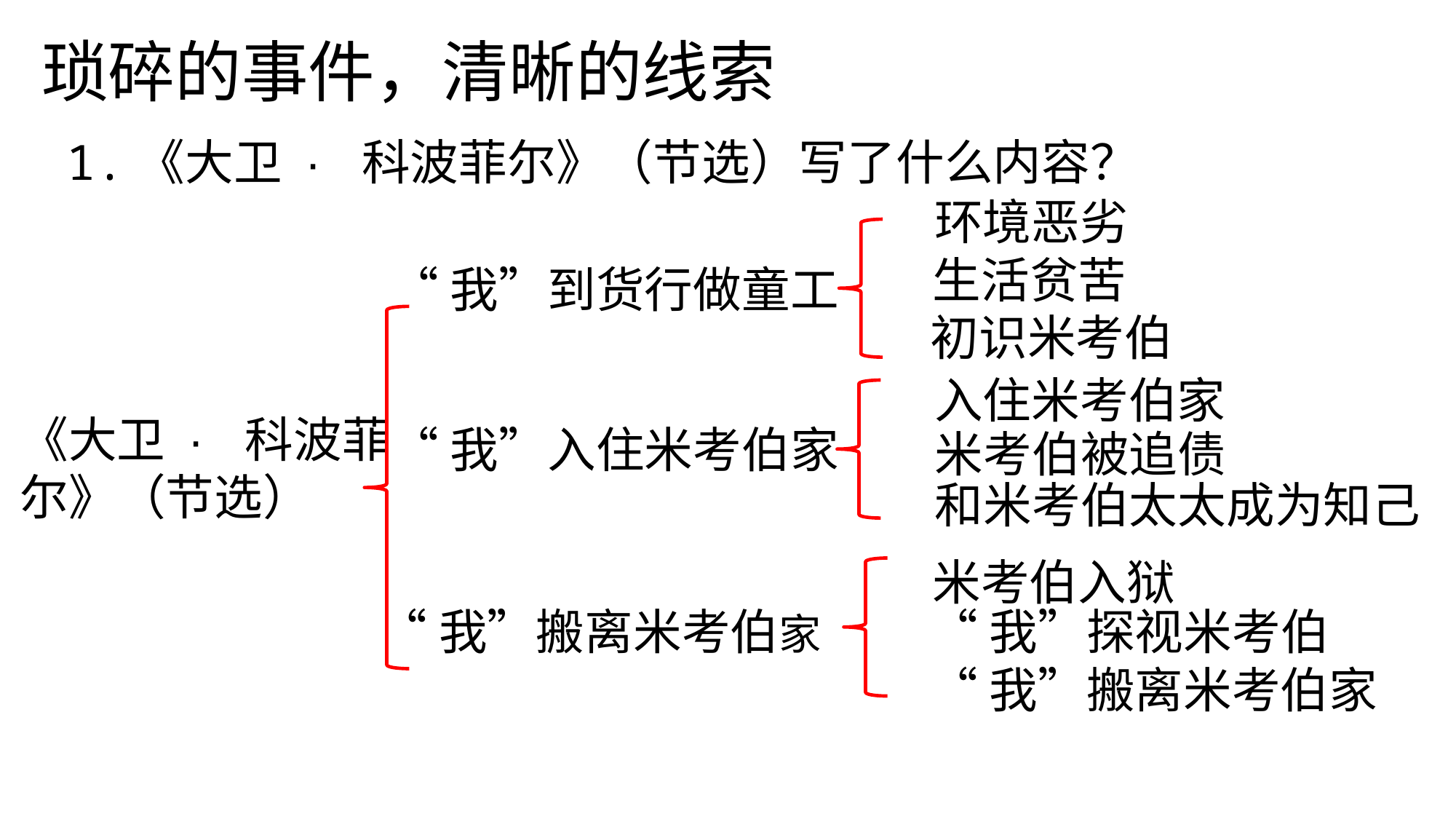

琐碎的事件，清晰的线索
1.《大卫 · 科波菲尔》（节选）写了什么内容？
环境恶劣

生活贫苦
“我”到货行做童工
初识米考伯

入住米考伯家

《大卫 · 科波菲尔》（节选）
“我”入住米考伯家
米考伯被追债
和米考伯太太成为知己
米考伯入狱

“我”搬离米考伯家
“我”探视米考伯
“我”搬离米考伯家